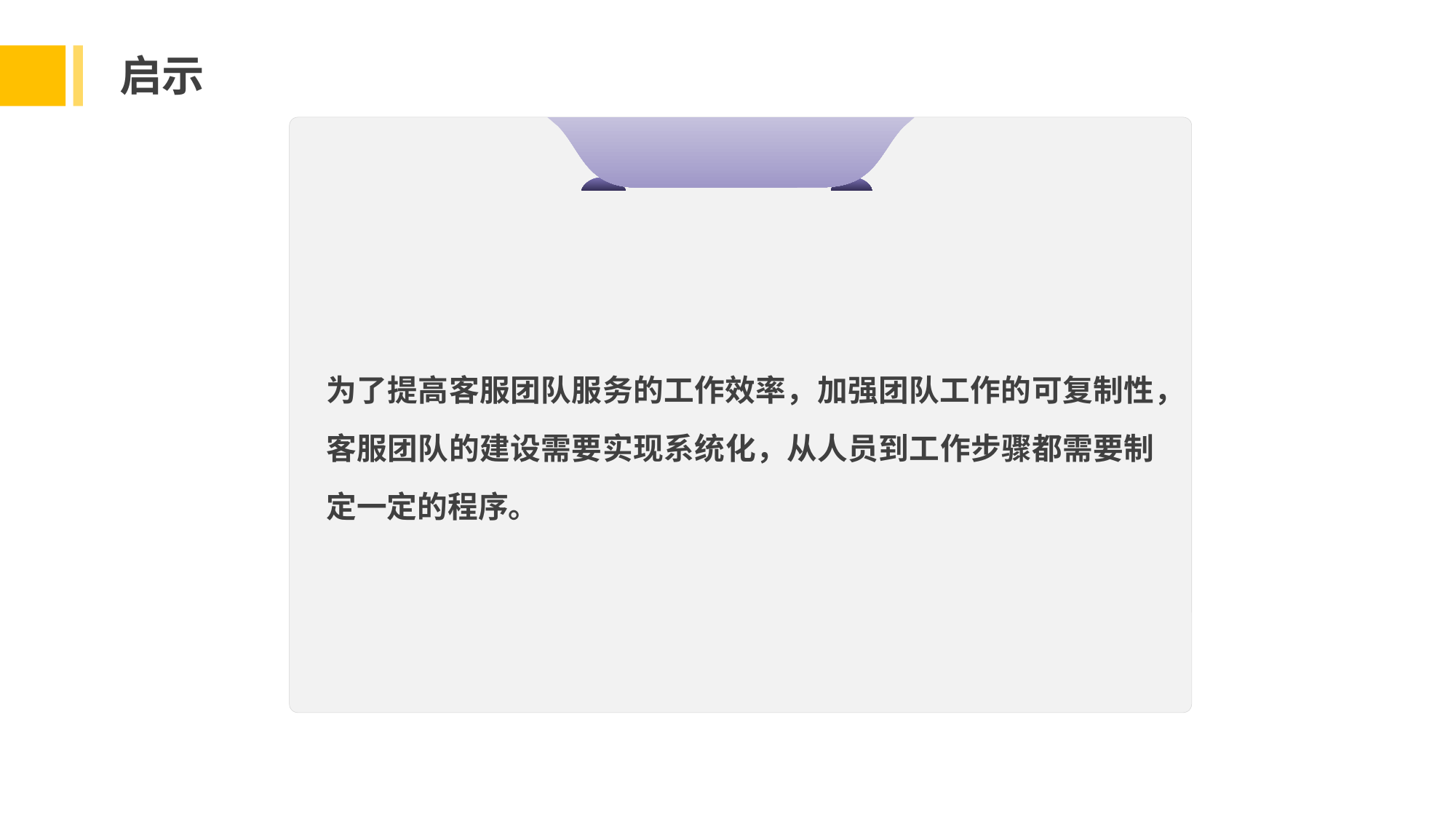

启示

为了提高客服团队服务的工作效率，加强团队工作的可复制性，客服团队的建设需要实现系统化，从人员到工作步骤都需要制定一定的程序。